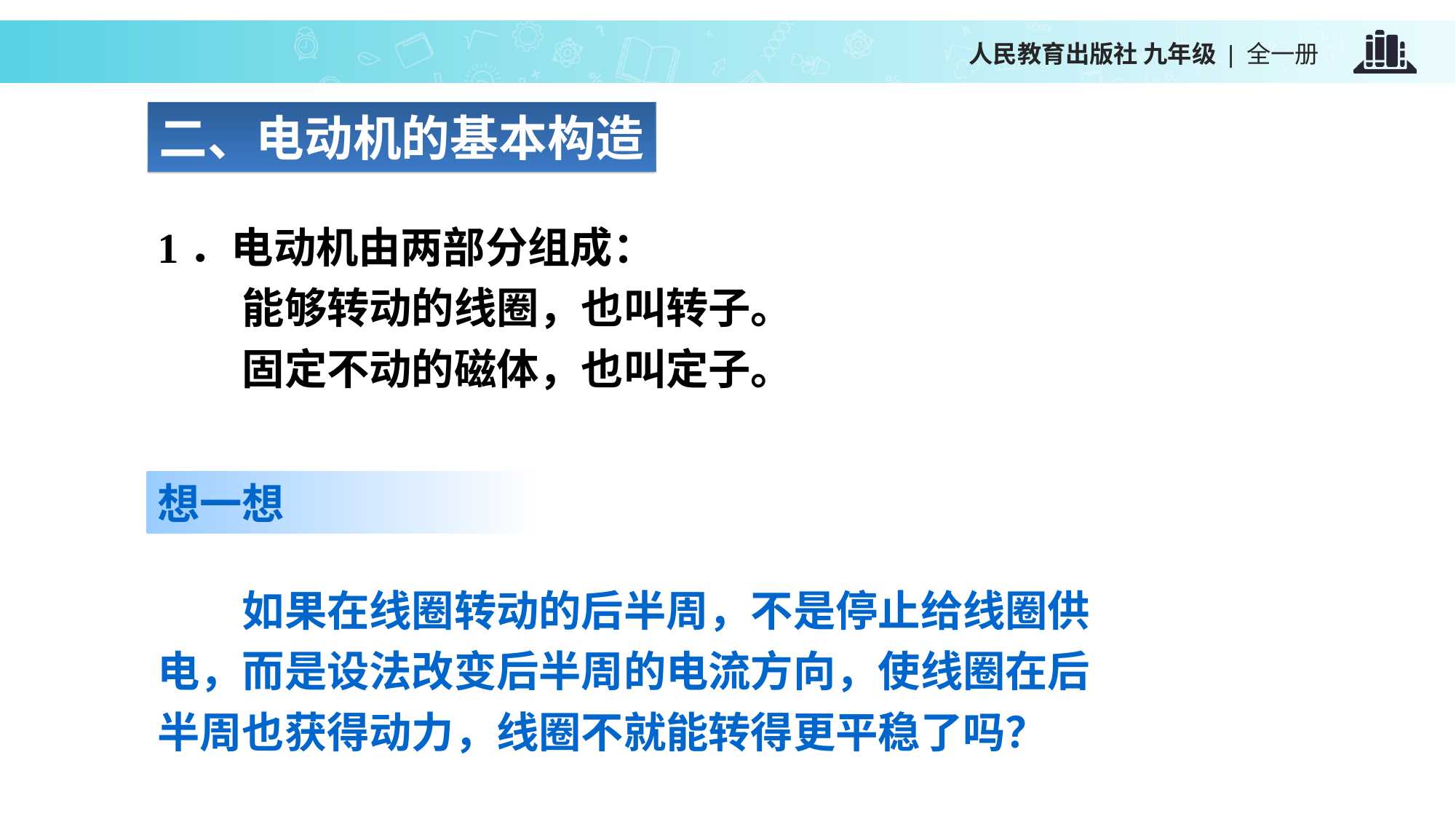

二、电动机的基本构造
1．电动机由两部分组成：
　　能够转动的线圈，也叫转子。
　　固定不动的磁体，也叫定子。
想一想
　　如果在线圈转动的后半周，不是停止给线圈供电，而是设法改变后半周的电流方向，使线圈在后半周也获得动力，线圈不就能转得更平稳了吗？